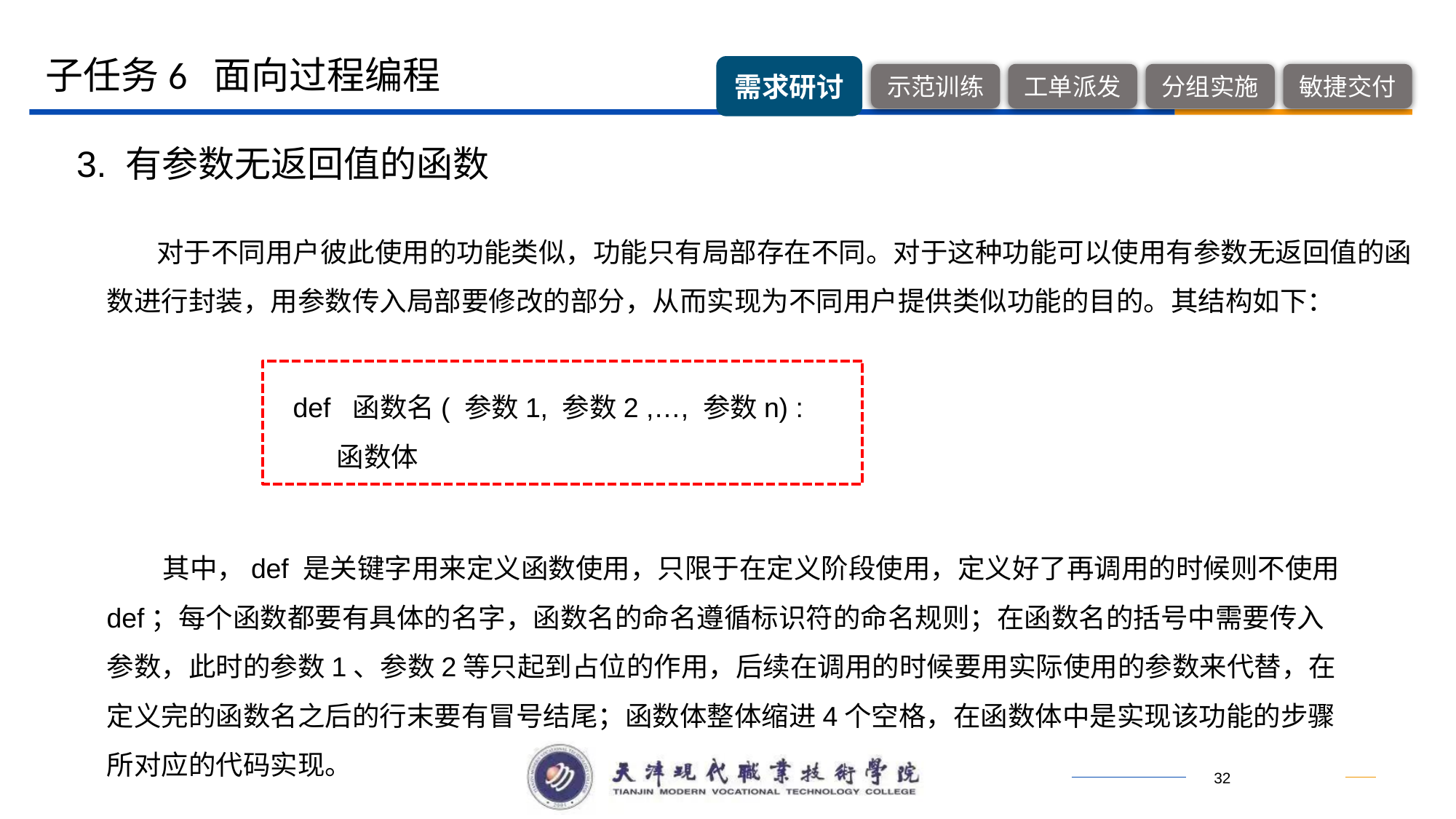

子任务6  面向过程编程

3. 有参数无返回值的函数
       对于不同用户彼此使用的功能类似，功能只有局部存在不同。对于这种功能可以使用有参数无返回值的函数进行封装，用参数传入局部要修改的部分，从而实现为不同用户提供类似功能的目的。其结构如下：

def  函数名( 参数1, 参数2 ,…, 参数n) :
      函数体
        其中，def 是关键字用来定义函数使用，只限于在定义阶段使用，定义好了再调用的时候则不使用def；每个函数都要有具体的名字，函数名的命名遵循标识符的命名规则；在函数名的括号中需要传入参数，此时的参数1、参数2等只起到占位的作用，后续在调用的时候要用实际使用的参数来代替，在定义完的函数名之后的行末要有冒号结尾；函数体整体缩进4个空格，在函数体中是实现该功能的步骤所对应的代码实现。